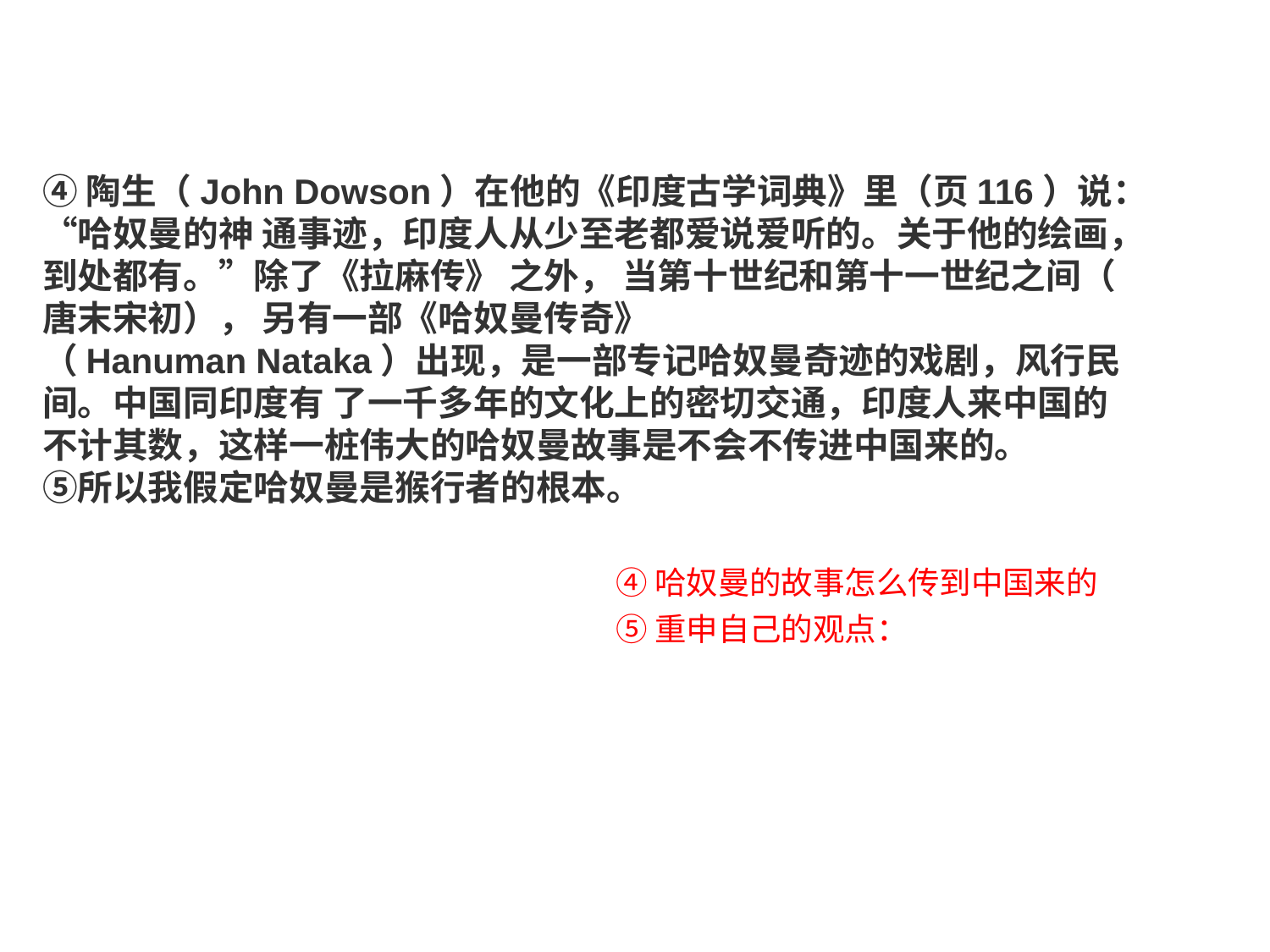

# ④陶生（John Dowson）在他的《印度古学词典》里（页116）说：“哈奴曼的神 通事迹，印度人从少至老都爱说爱听的。关于他的绘画，到处都有。”除了《拉麻传》 之外， 当第十世纪和第十一世纪之间（ 唐末宋初）， 另有一部《哈奴曼传奇》 （Hanuman Nataka）出现，是一部专记哈奴曼奇迹的戏剧，风行民间。中国同印度有 了一千多年的文化上的密切交通，印度人来中国的不计其数，这样一桩伟大的哈奴曼故事是不会不传进中国来的。 ⑤所以我假定哈奴曼是猴行者的根本。
④哈奴曼的故事怎么传到中国来的
⑤重申自己的观点：